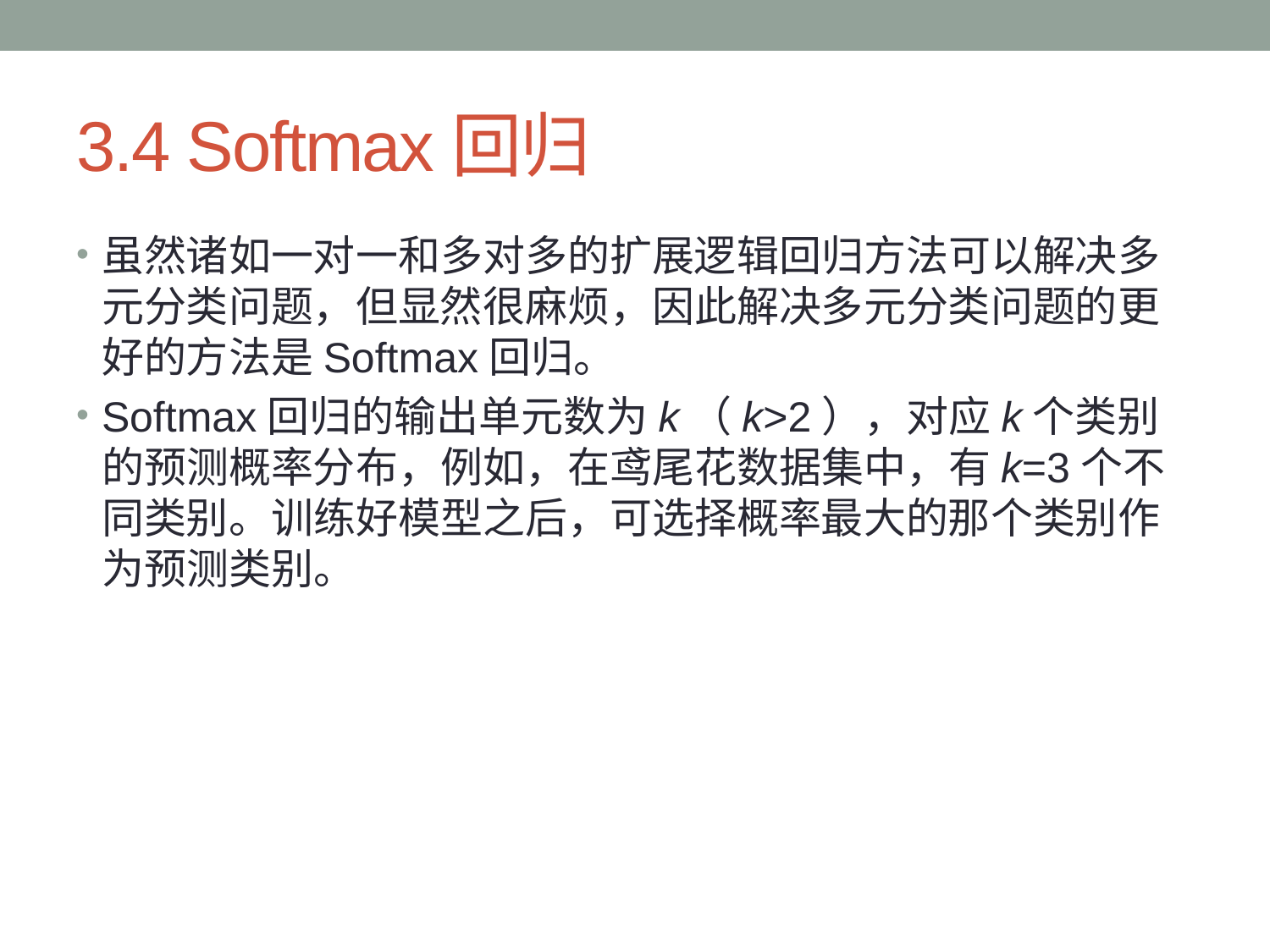

# 3.4 Softmax回归
虽然诸如一对一和多对多的扩展逻辑回归方法可以解决多元分类问题，但显然很麻烦，因此解决多元分类问题的更好的方法是Softmax回归。
Softmax回归的输出单元数为k（k>2），对应k个类别的预测概率分布，例如，在鸢尾花数据集中，有k=3个不同类别。训练好模型之后，可选择概率最大的那个类别作为预测类别。